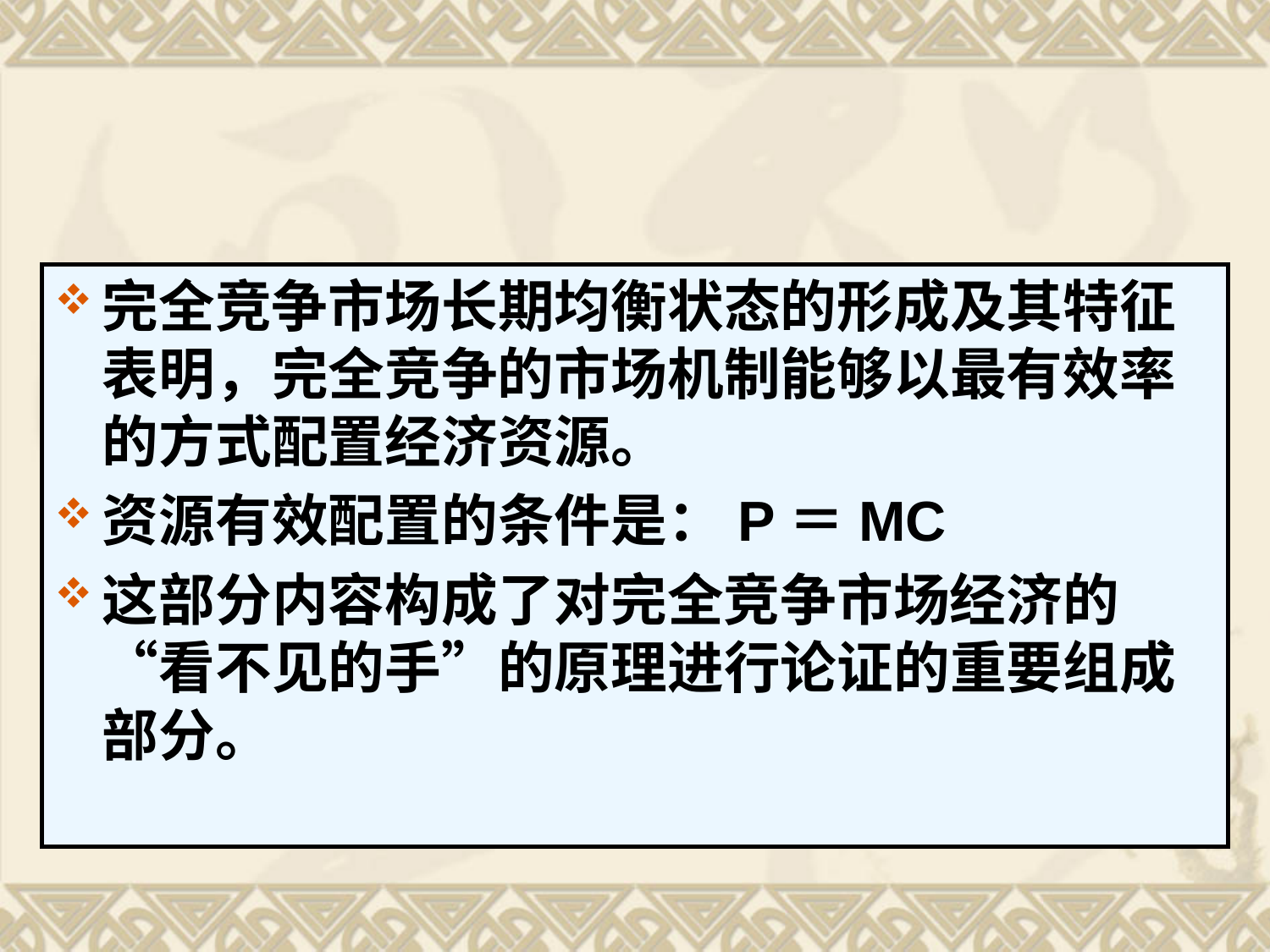

#
完全竞争市场长期均衡状态的形成及其特征表明，完全竞争的市场机制能够以最有效率的方式配置经济资源。
资源有效配置的条件是：P＝MC
这部分内容构成了对完全竞争市场经济的“看不见的手”的原理进行论证的重要组成部分。